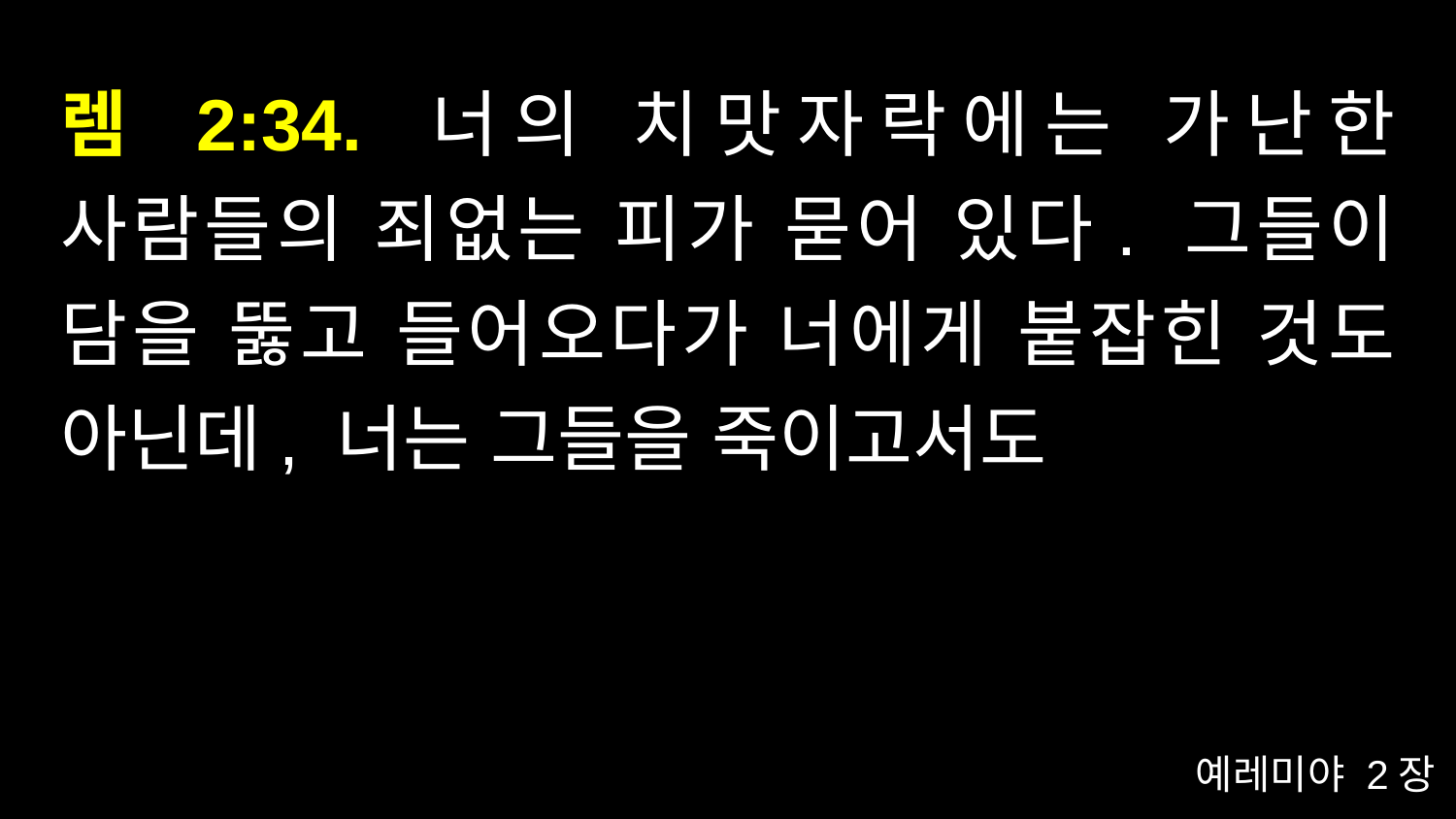

# 렘 2:34. 너의 치맛자락에는 가난한 사람들의 죄없는 피가 묻어 있다. 그들이 담을 뚫고 들어오다가 너에게 붙잡힌 것도 아닌데, 너는 그들을 죽이고서도
예레미야 2장